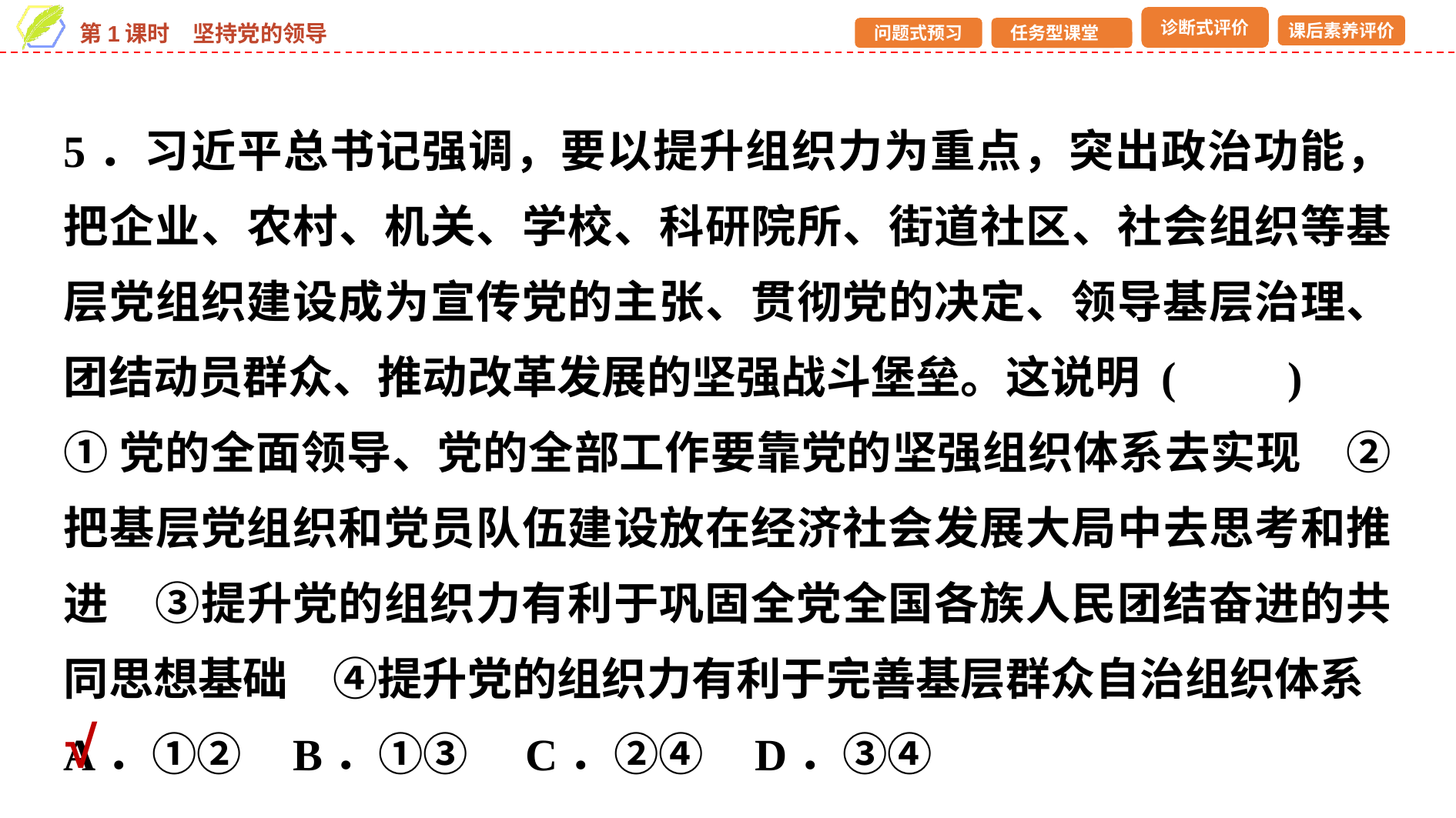

5．习近平总书记强调，要以提升组织力为重点，突出政治功能，把企业、农村、机关、学校、科研院所、街道社区、社会组织等基层党组织建设成为宣传党的主张、贯彻党的决定、领导基层治理、团结动员群众、推动改革发展的坚强战斗堡垒。这说明 (　　)
①党的全面领导、党的全部工作要靠党的坚强组织体系去实现　②把基层党组织和党员队伍建设放在经济社会发展大局中去思考和推进　③提升党的组织力有利于巩固全党全国各族人民团结奋进的共同思想基础　④提升党的组织力有利于完善基层群众自治组织体系
A．①②    B．①③	C．②④    D．③④
√